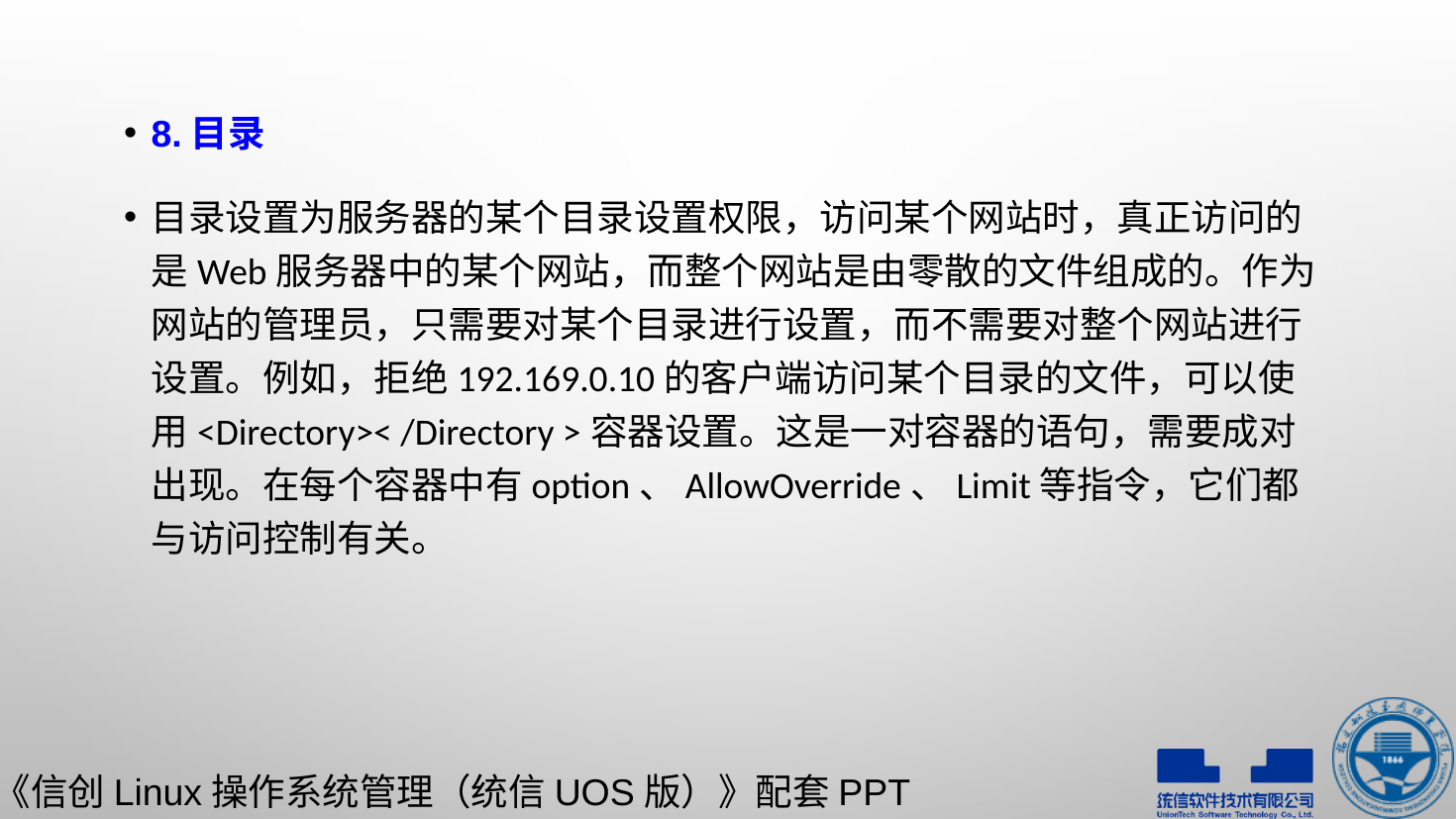

8.目录
目录设置为服务器的某个目录设置权限，访问某个网站时，真正访问的是Web服务器中的某个网站，而整个网站是由零散的文件组成的。作为网站的管理员，只需要对某个目录进行设置，而不需要对整个网站进行设置。例如，拒绝192.169.0.10的客户端访问某个目录的文件，可以使用<Directory>< /Directory >容器设置。这是一对容器的语句，需要成对出现。在每个容器中有option、AllowOverride、Limit等指令，它们都与访问控制有关。